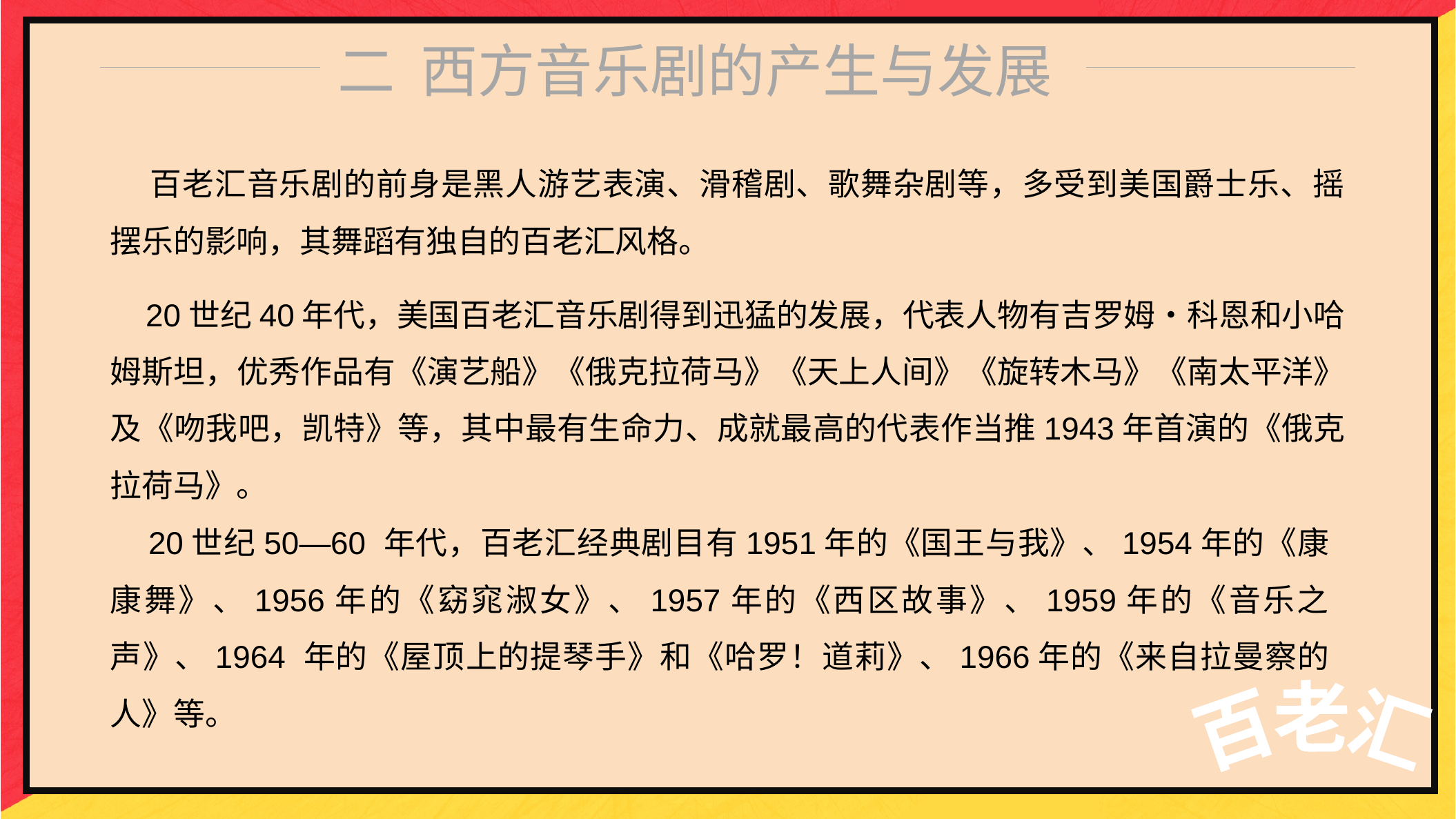

二  西方音乐剧的产生与发展
    百老汇音乐剧的前身是黑人游艺表演、滑稽剧、歌舞杂剧等，多受到美国爵士乐、摇摆乐的影响，其舞蹈有独自的百老汇风格。
    20世纪40年代，美国百老汇音乐剧得到迅猛的发展，代表人物有吉罗姆•科恩和小哈姆斯坦，优秀作品有《演艺船》《俄克拉荷马》《天上人间》《旋转木马》《南太平洋》及《吻我吧，凯特》等，其中最有生命力、成就最高的代表作当推1943年首演的《俄克拉荷马》。
    20世纪50—60 年代，百老汇经典剧目有1951年的《国王与我》、1954年的《康康舞》、1956年的《窈窕淑女》、1957年的《西区故事》、1959年的《音乐之声》、1964 年的《屋顶上的提琴手》和《哈罗！道莉》、1966年的《来自拉曼察的人》等。
百老汇